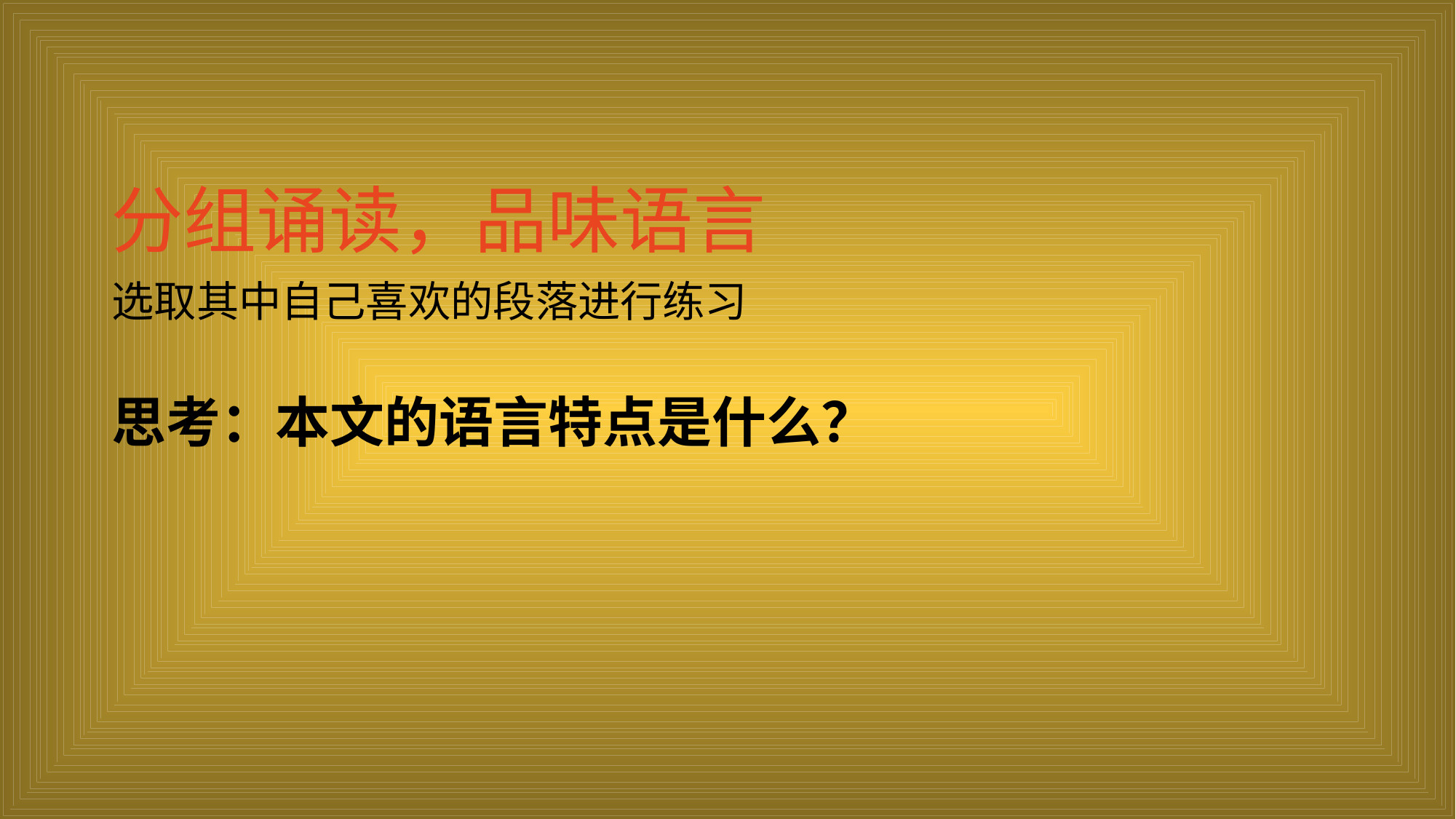

分组诵读，品味语言
选取其中自己喜欢的段落进行练习
思考：本文的语言特点是什么？